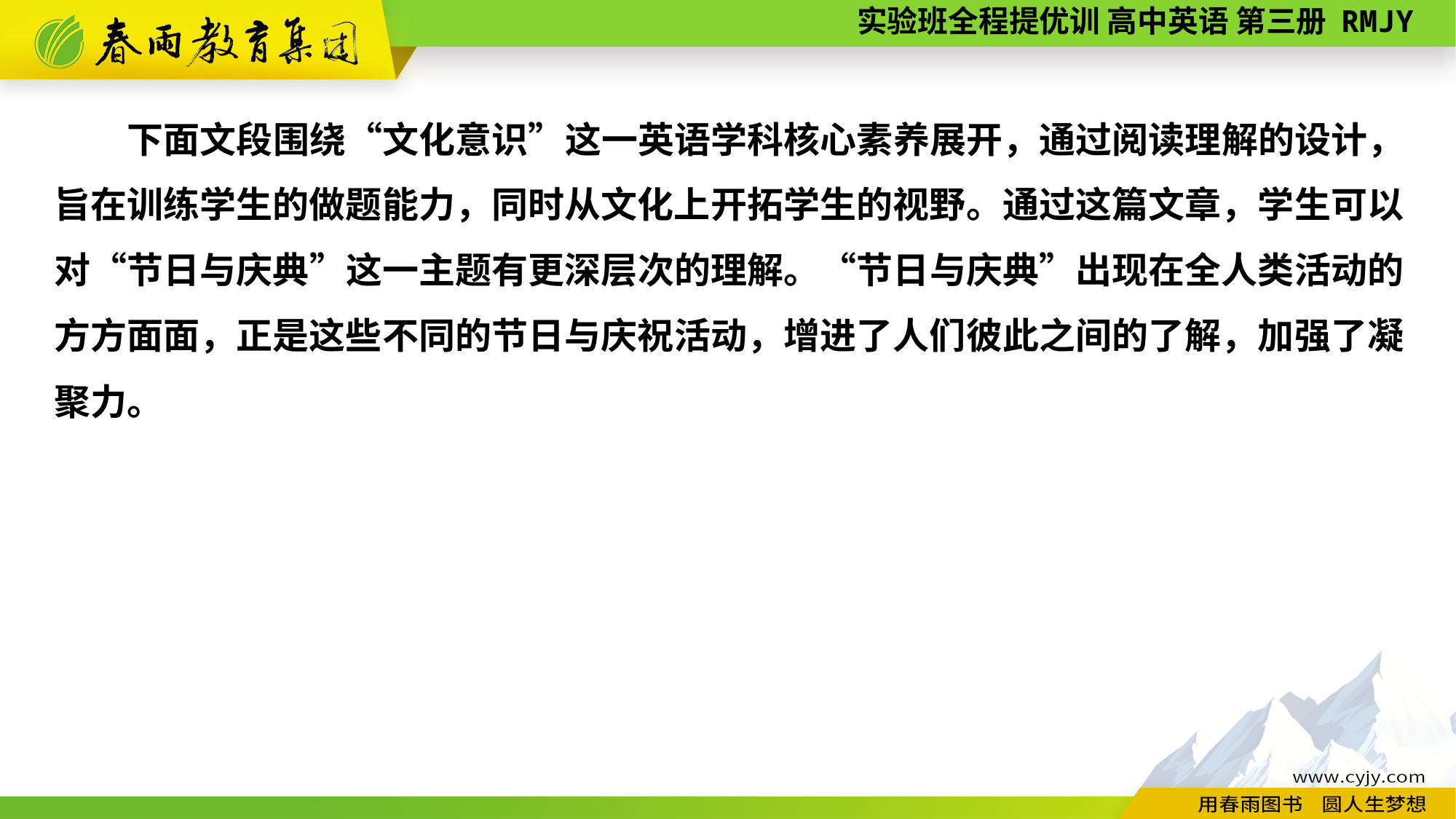

下面文段围绕“文化意识”这一英语学科核心素养展开，通过阅读理解的设计，旨在训练学生的做题能力，同时从文化上开拓学生的视野。通过这篇文章，学生可以对“节日与庆典”这一主题有更深层次的理解。“节日与庆典”出现在全人类活动的方方面面，正是这些不同的节日与庆祝活动，增进了人们彼此之间的了解，加强了凝聚力。